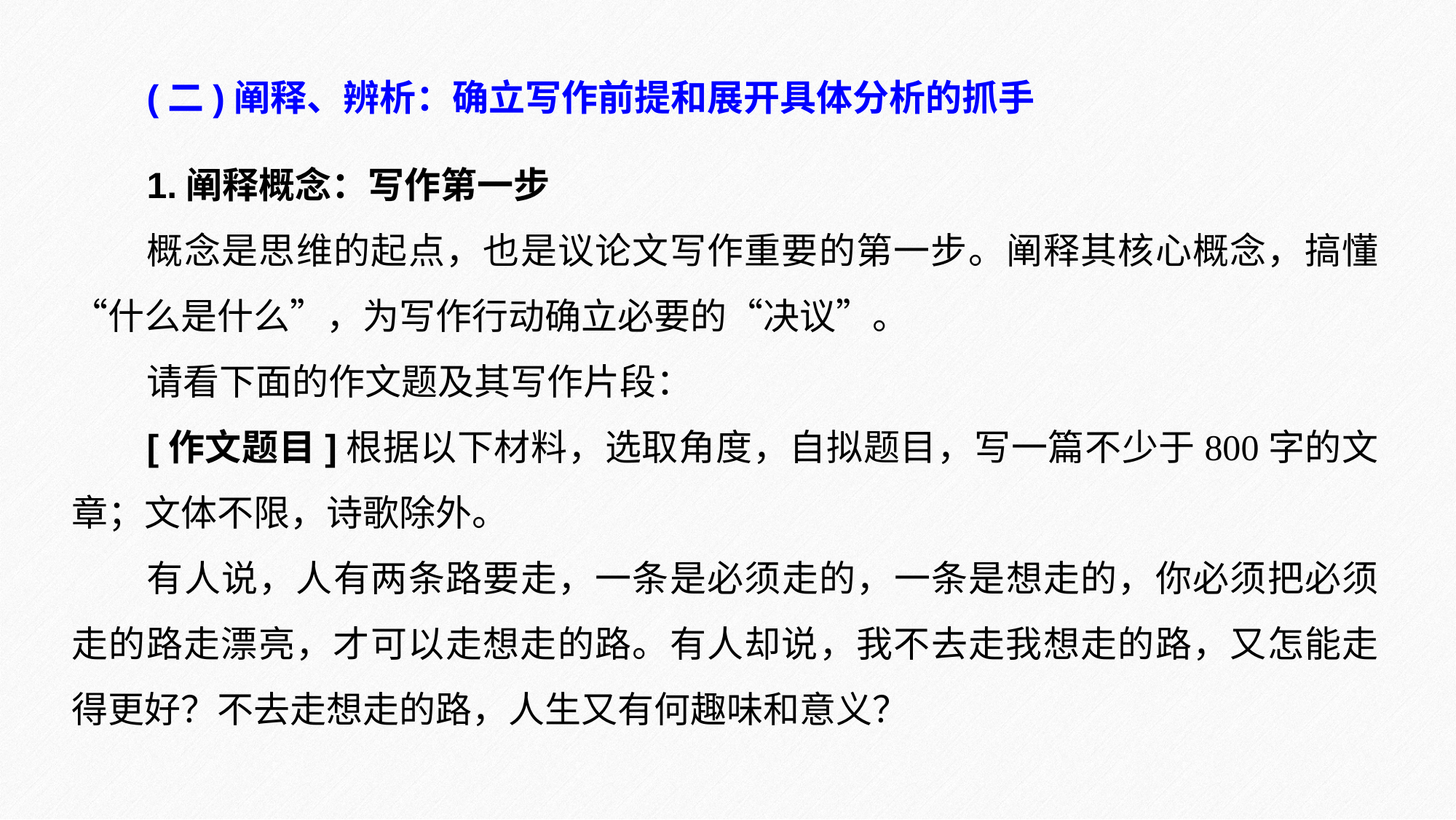

(二)阐释、辨析：确立写作前提和展开具体分析的抓手

1.阐释概念：写作第一步
概念是思维的起点，也是议论文写作重要的第一步。阐释其核心概念，搞懂“什么是什么”，为写作行动确立必要的“决议”。
请看下面的作文题及其写作片段：
[作文题目]根据以下材料，选取角度，自拟题目，写一篇不少于800字的文章；文体不限，诗歌除外。
有人说，人有两条路要走，一条是必须走的，一条是想走的，你必须把必须走的路走漂亮，才可以走想走的路。有人却说，我不去走我想走的路，又怎能走得更好？不去走想走的路，人生又有何趣味和意义？